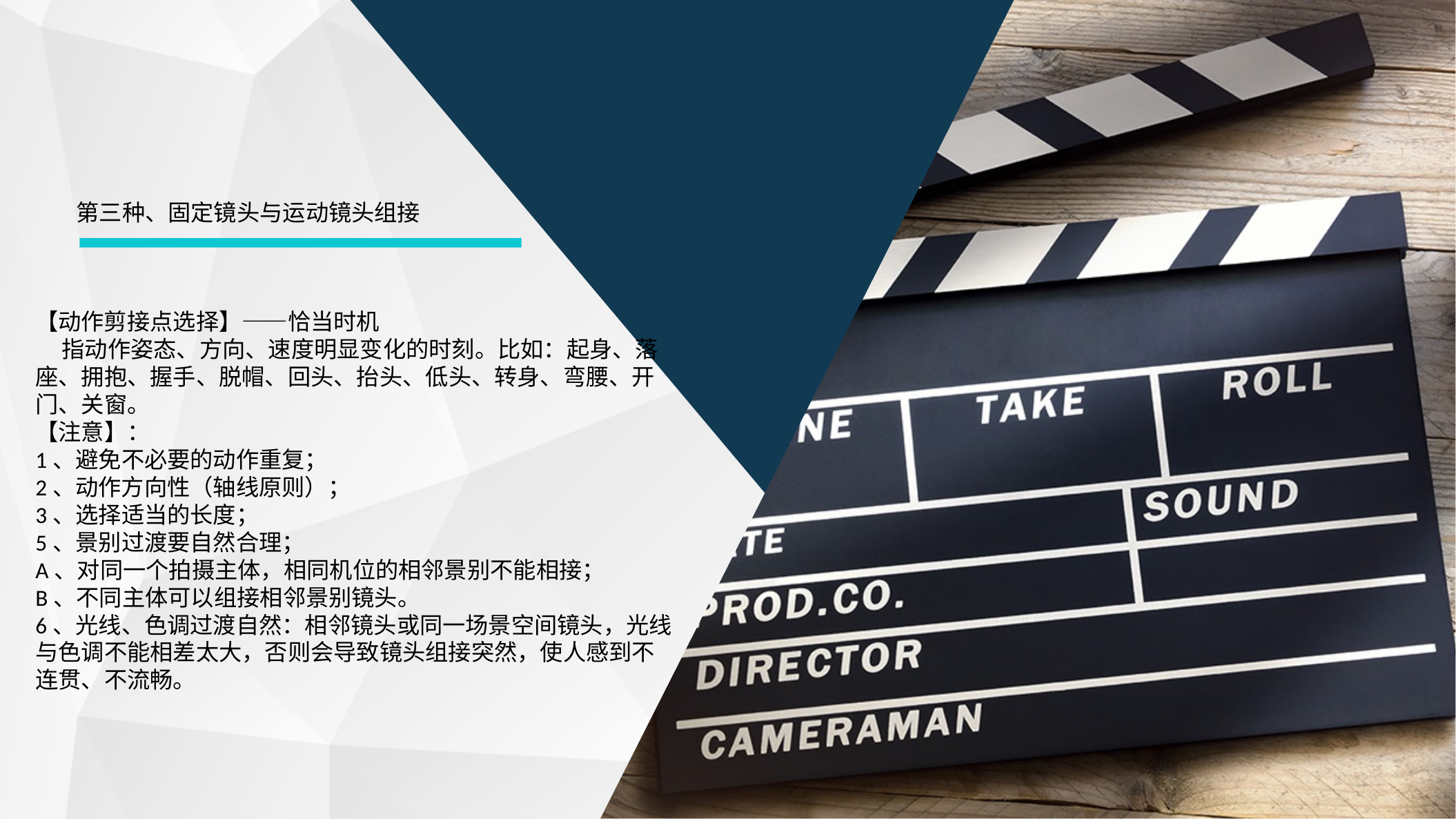

第三种、固定镜头与运动镜头组接

【动作剪接点选择】——恰当时机    指动作姿态、方向、速度明显变化的时刻。比如：起身、落座、拥抱、握手、脱帽、回头、抬头、低头、转身、弯腰、开门、关窗。【注意】：1、避免不必要的动作重复；2、动作方向性（轴线原则）；3、选择适当的长度； 5、景别过渡要自然合理；A、对同一个拍摄主体，相同机位的相邻景别不能相接；B、不同主体可以组接相邻景别镜头。6、光线、色调过渡自然：相邻镜头或同一场景空间镜头，光线与色调不能相差太大，否则会导致镜头组接突然，使人感到不连贯、不流畅。